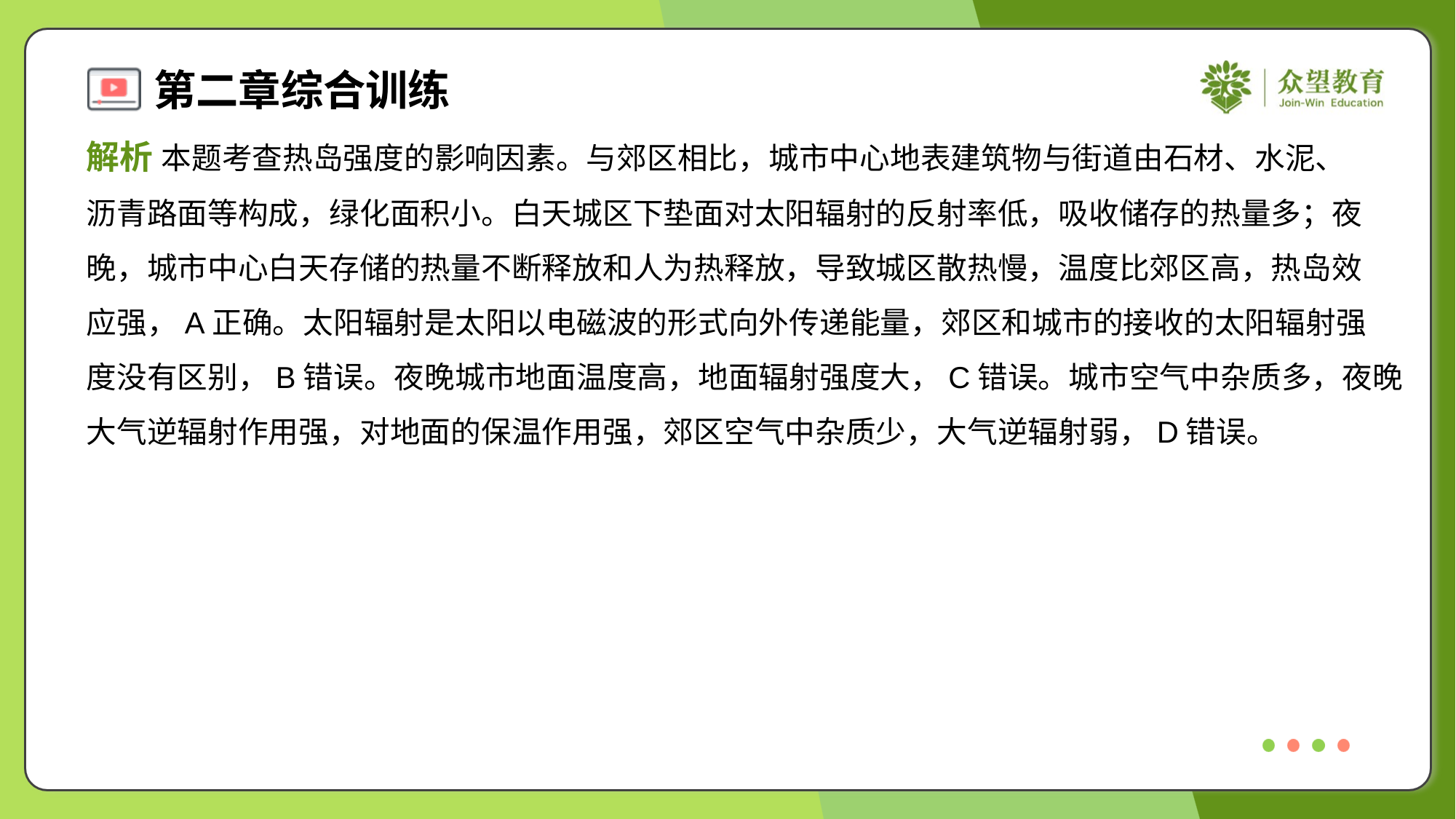

解析 本题考查热岛强度的影响因素。与郊区相比，城市中心地表建筑物与街道由石材、水泥、
沥青路面等构成，绿化面积小。白天城区下垫面对太阳辐射的反射率低，吸收储存的热量多；夜
晚，城市中心白天存储的热量不断释放和人为热释放，导致城区散热慢，温度比郊区高，热岛效
应强，A正确。太阳辐射是太阳以电磁波的形式向外传递能量，郊区和城市的接收的太阳辐射强
度没有区别，B错误。夜晚城市地面温度高，地面辐射强度大，C错误。城市空气中杂质多，夜晚
大气逆辐射作用强，对地面的保温作用强，郊区空气中杂质少，大气逆辐射弱，D错误。